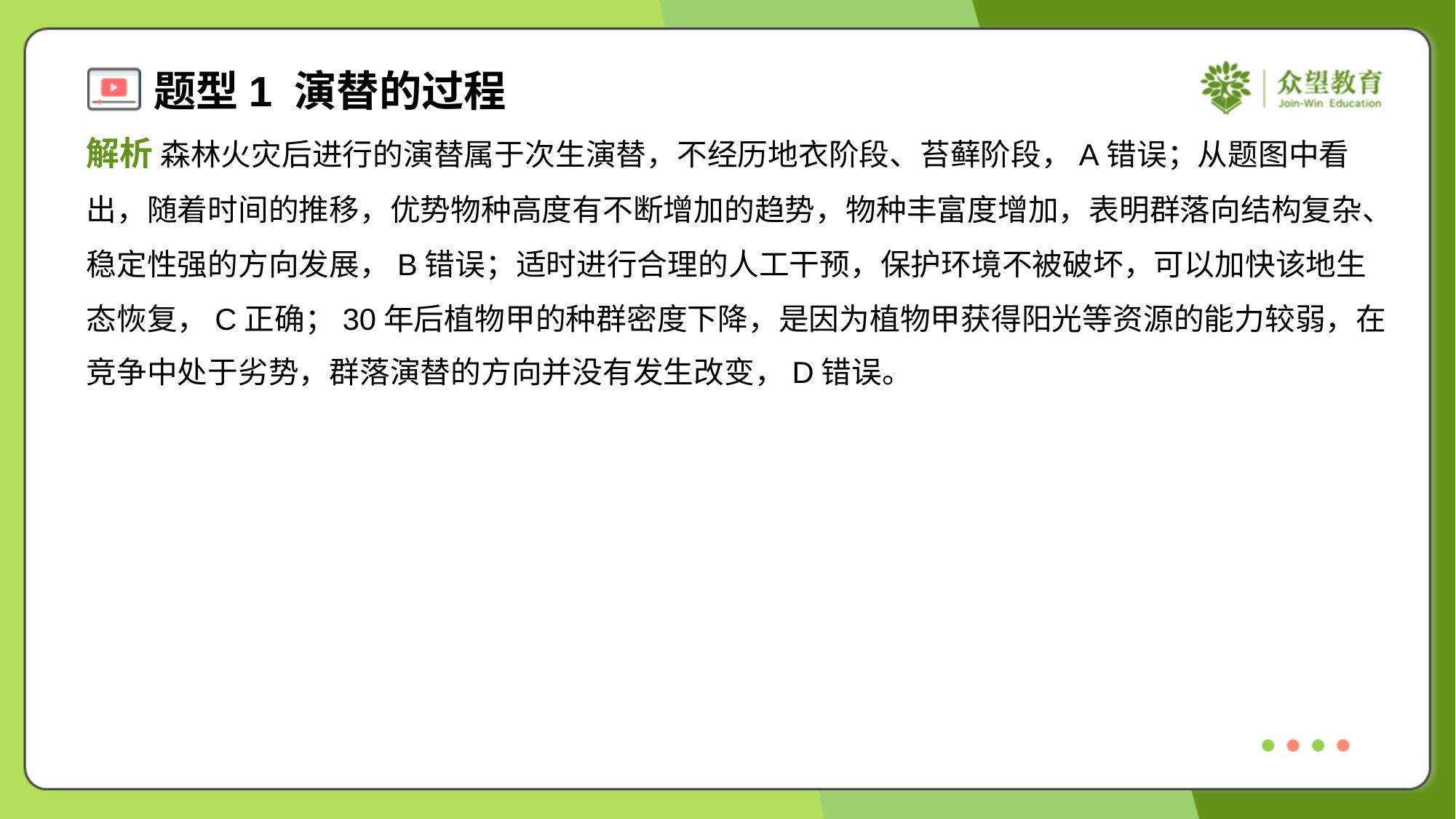

解析 森林火灾后进行的演替属于次生演替，不经历地衣阶段、苔藓阶段，A错误；从题图中看
出，随着时间的推移，优势物种高度有不断增加的趋势，物种丰富度增加，表明群落向结构复杂、
稳定性强的方向发展，B错误；适时进行合理的人工干预，保护环境不被破坏，可以加快该地生
态恢复，C正确；30年后植物甲的种群密度下降，是因为植物甲获得阳光等资源的能力较弱，在
竞争中处于劣势，群落演替的方向并没有发生改变，D错误。